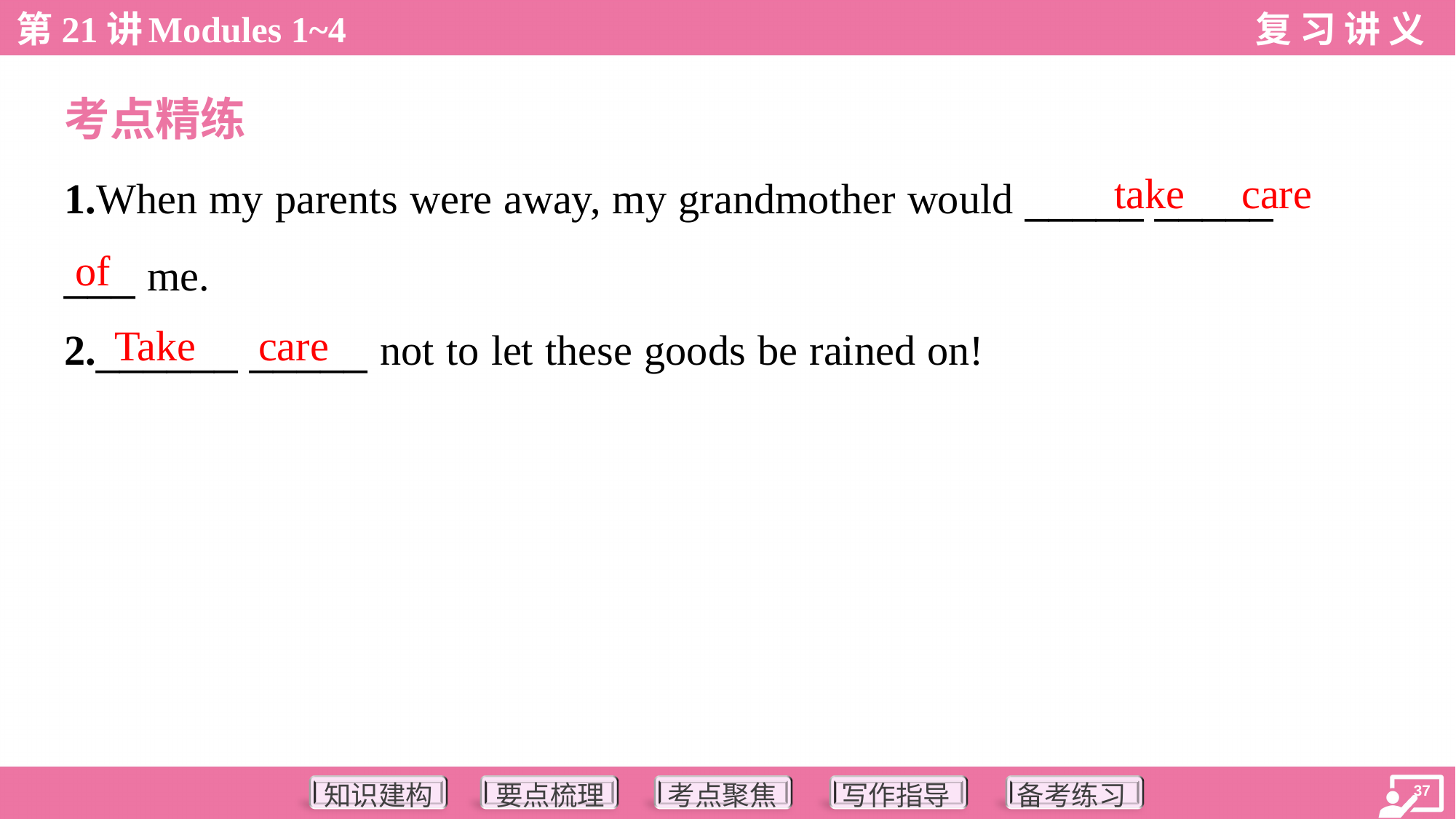

考点精练
take
care
1.When my parents were away, my grandmother would _____ _____
___ me.
2.______ _____ not to let these goods be rained on!
of
Take
care